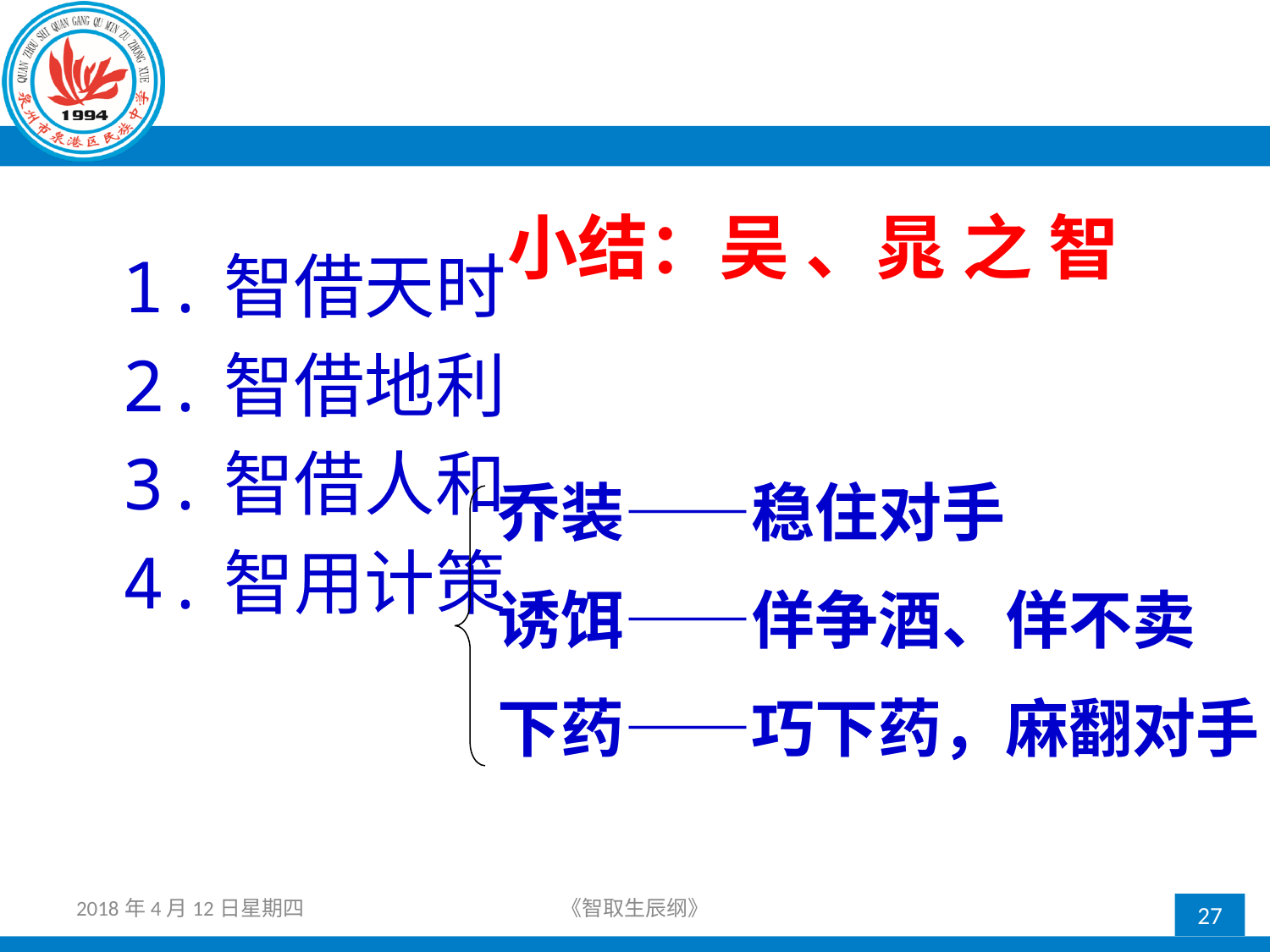

# 小结：吴 、晁 之 智
  1.智借天时
  2.智借地利
  3.智借人和
  4.智用计策
乔装——稳住对手
诱饵——佯争酒、佯不卖
下药——巧下药，麻翻对手

2018年4月12日星期四
《智取生辰纲》